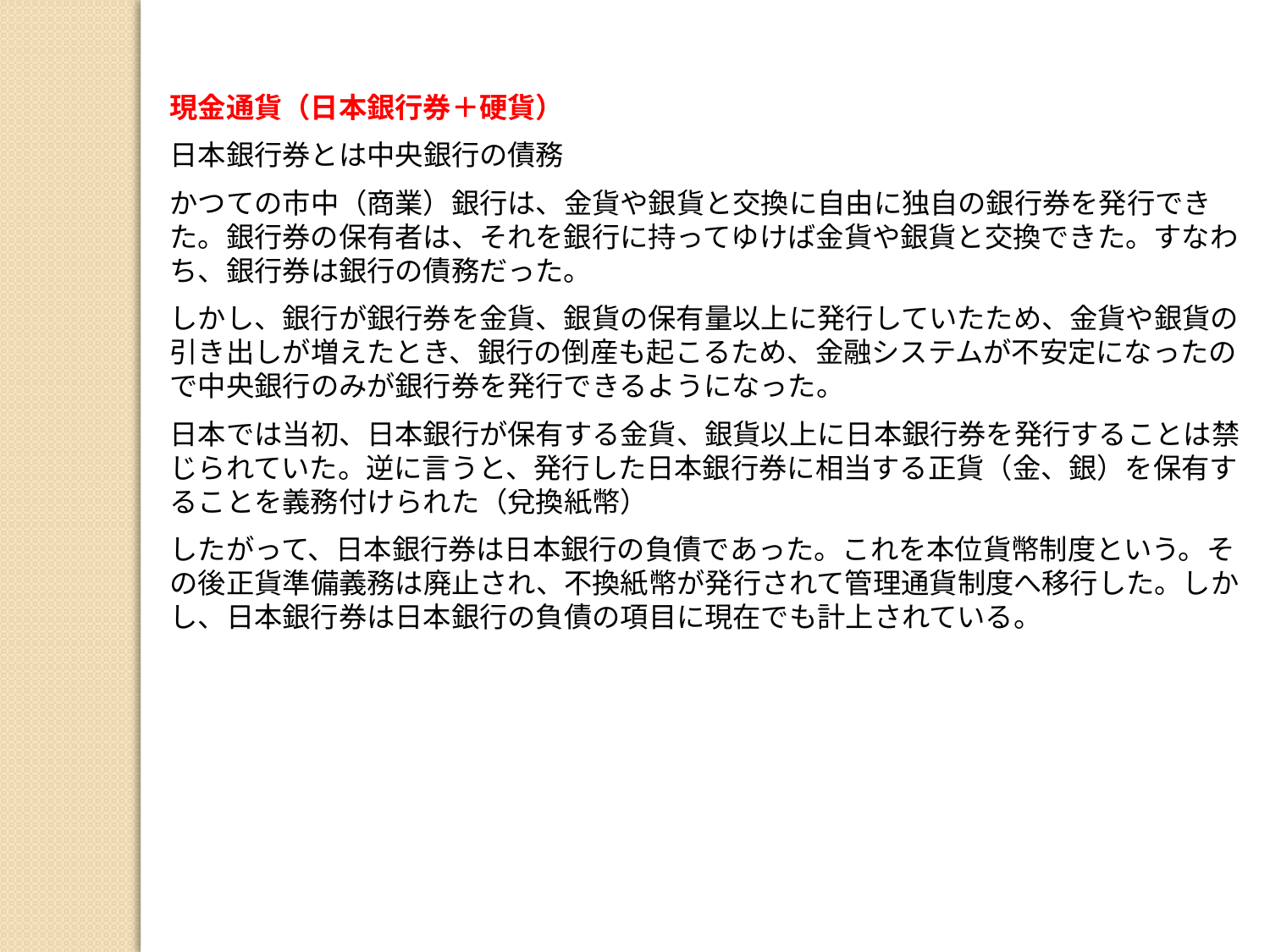

現金通貨（日本銀行券＋硬貨）
日本銀行券とは中央銀行の債務
かつての市中（商業）銀行は、金貨や銀貨と交換に自由に独自の銀行券を発行できた。銀行券の保有者は、それを銀行に持ってゆけば金貨や銀貨と交換できた。すなわち、銀行券は銀行の債務だった。
しかし、銀行が銀行券を金貨、銀貨の保有量以上に発行していたため、金貨や銀貨の引き出しが増えたとき、銀行の倒産も起こるため、金融システムが不安定になったので中央銀行のみが銀行券を発行できるようになった。
日本では当初、日本銀行が保有する金貨、銀貨以上に日本銀行券を発行することは禁じられていた。逆に言うと、発行した日本銀行券に相当する正貨（金、銀）を保有することを義務付けられた（兌換紙幣）
したがって、日本銀行券は日本銀行の負債であった。これを本位貨幣制度という。その後正貨準備義務は廃止され、不換紙幣が発行されて管理通貨制度へ移行した。しかし、日本銀行券は日本銀行の負債の項目に現在でも計上されている。